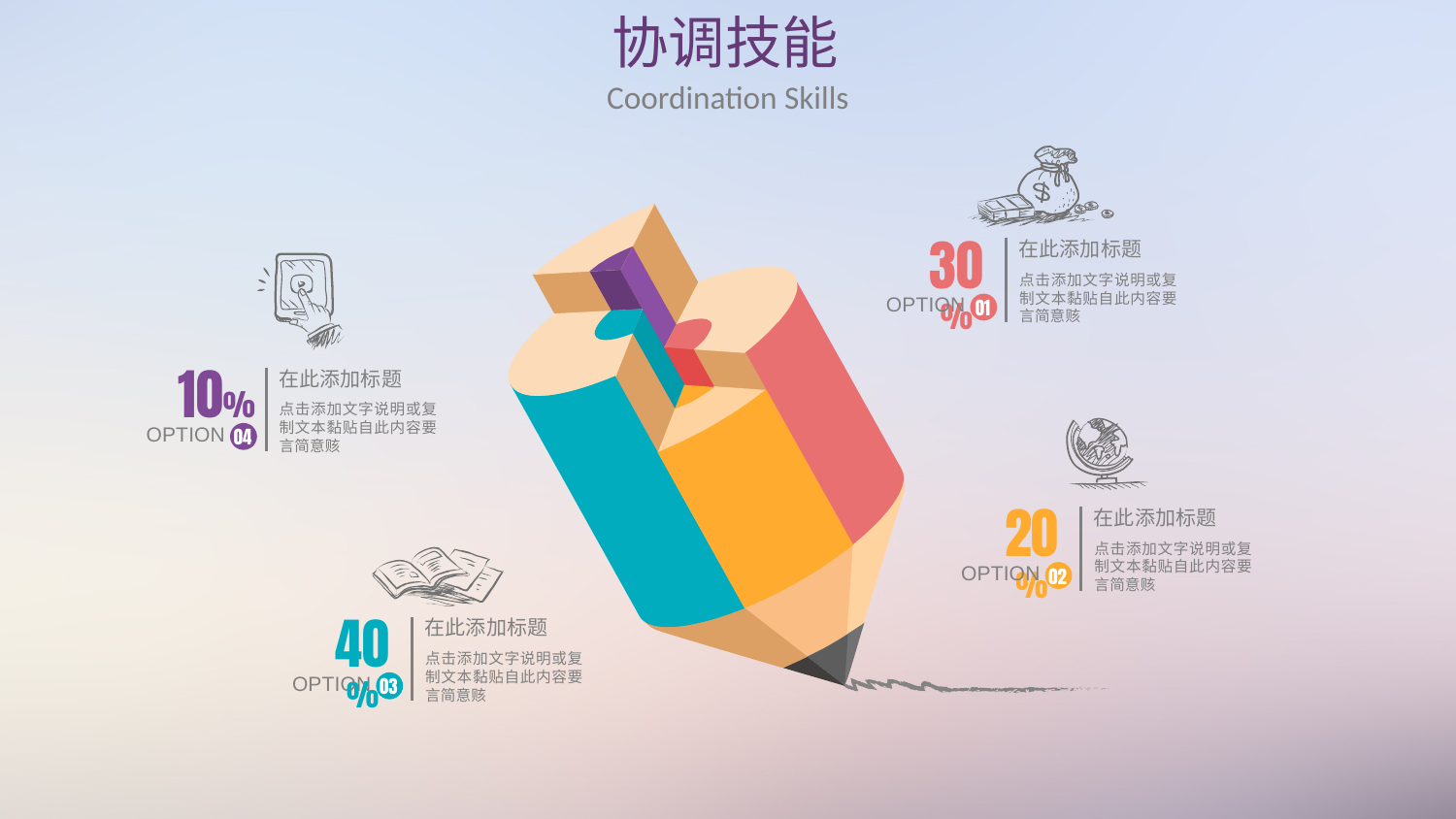

协调技能
Coordination Skills

30%
OPTION
01

在此添加标题
点击添加文字说明或复制文本黏贴自此内容要言简意赅

10%
OPTION

04
在此添加标题
点击添加文字说明或复制文本黏贴自此内容要言简意赅

20%
OPTION
02

在此添加标题
点击添加文字说明或复制文本黏贴自此内容要言简意赅

40%
OPTION
03

在此添加标题
点击添加文字说明或复制文本黏贴自此内容要言简意赅